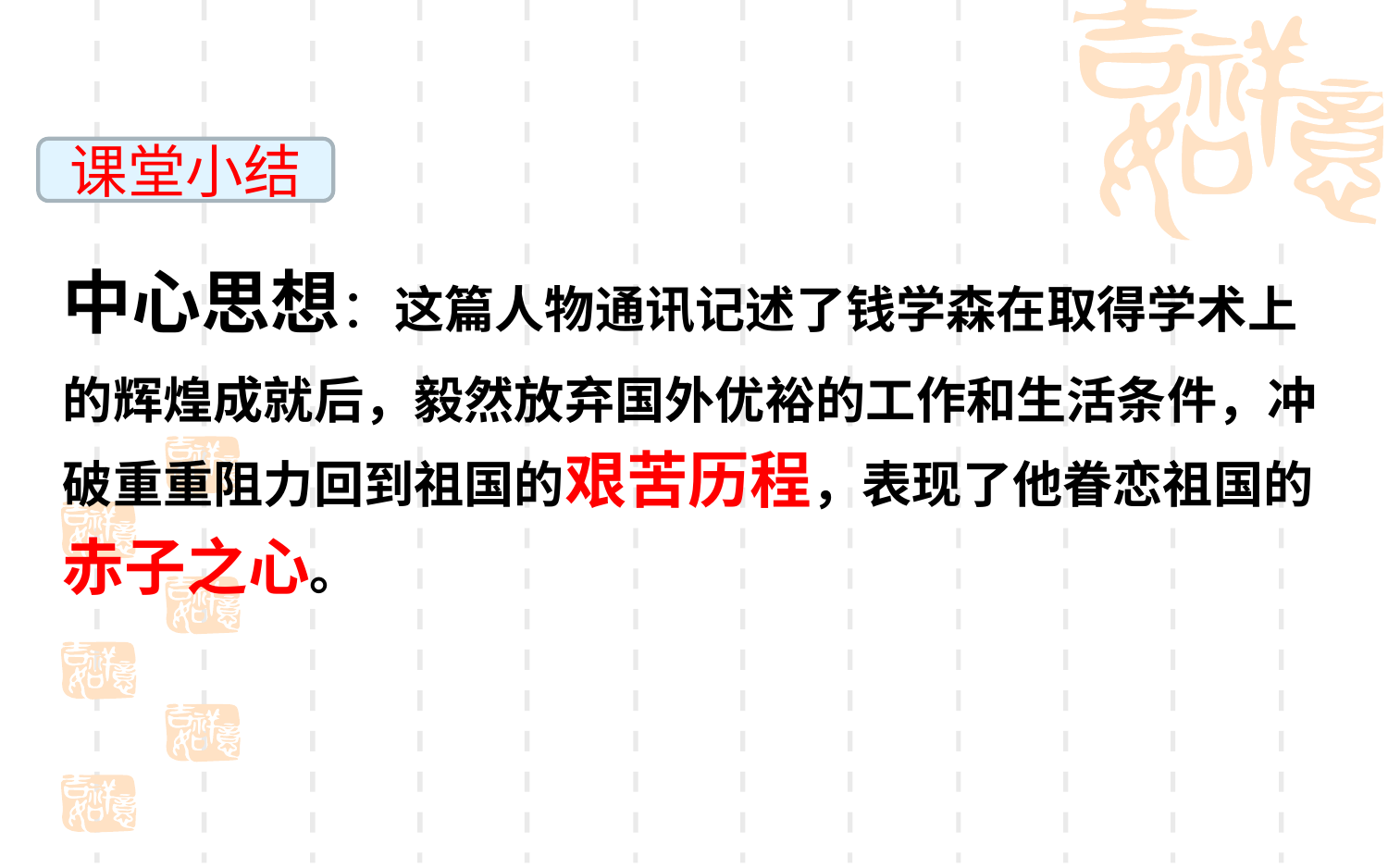

课堂小结
中心思想：这篇人物通讯记述了钱学森在取得学术上的辉煌成就后，毅然放弃国外优裕的工作和生活条件，冲破重重阻力回到祖国的艰苦历程，表现了他眷恋祖国的赤子之心。